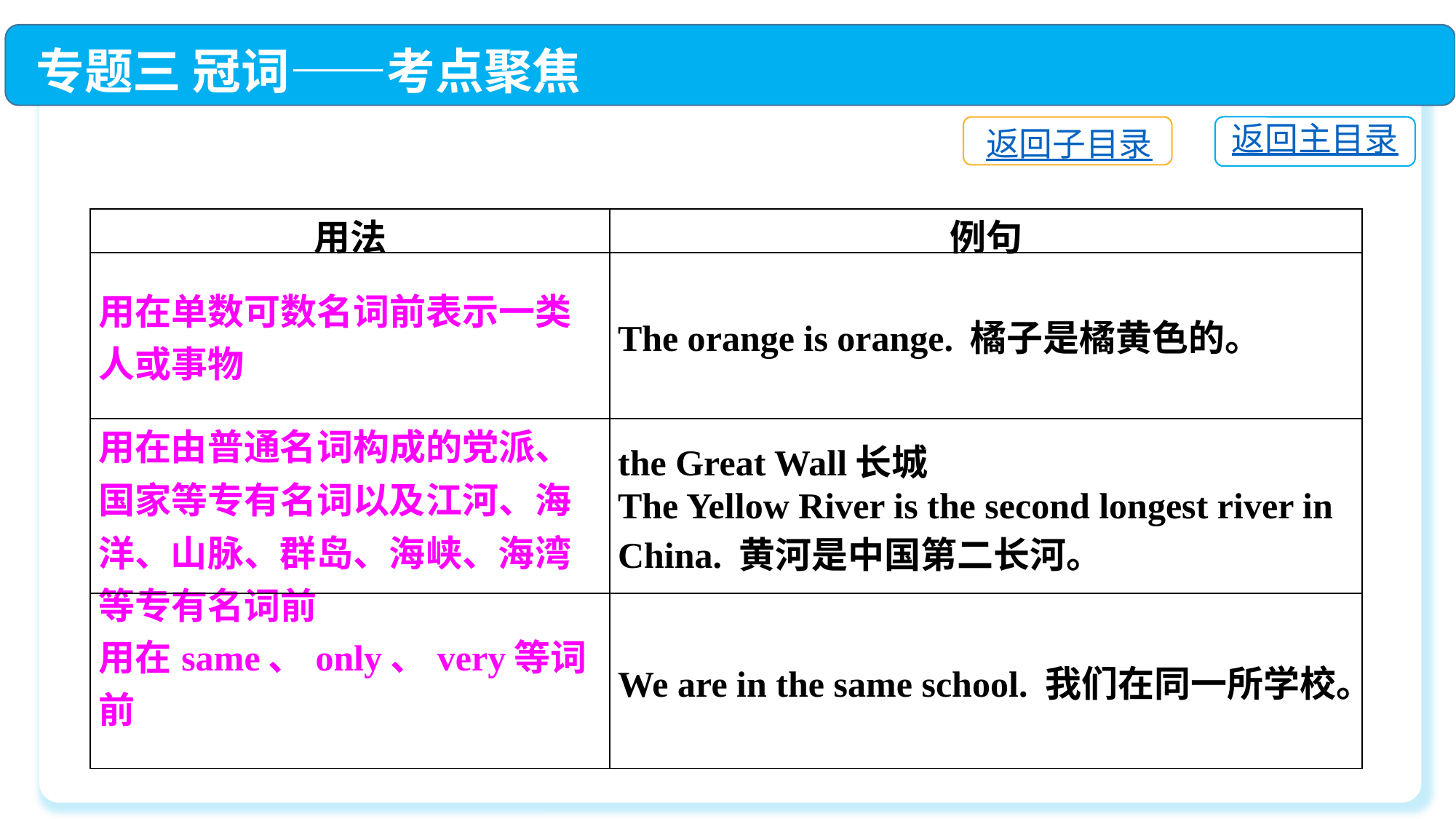

专题三 冠词——考点聚焦

返回主目录

返回子目录
| 用法 | 例句 |
| --- | --- |
| 用在单数可数名词前表示一类人或事物 | The orange is orange. 橘子是橘黄色的。 |
| 用在由普通名词构成的党派、国家等专有名词以及江河、海洋、山脉、群岛、海峡、海湾等专有名词前 | the Great Wall长城 The Yellow River is the second longest river in China. 黄河是中国第二长河。 |
| 用在same、only、very等词前 | We are in the same school. 我们在同一所学校。 |